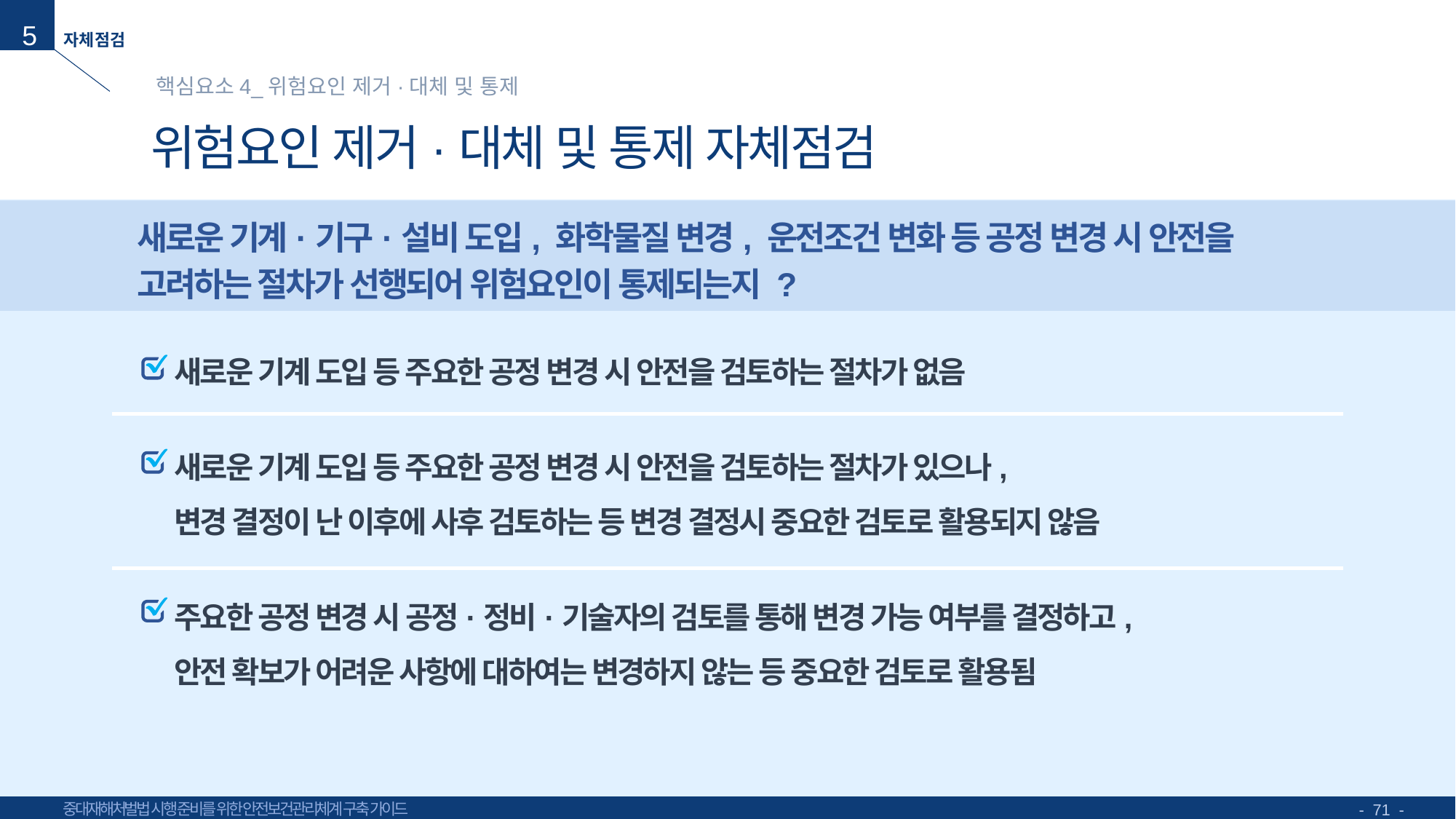

5
핵심요소4_위험요인 제거·대체 및 통제
# 위험요인 제거·대체 및 통제 자체점검

새로운 기계·기구·설비 도입, 화학물질 변경, 운전조건 변화 등 공정 변경 시 안전을
고려하는 절차가 선행되어 위험요인이 통제되는지 ?
새로운 기계 도입 등 주요한 공정 변경 시 안전을 검토하는 절차가 없음
새로운 기계 도입 등 주요한 공정 변경 시 안전을 검토하는 절차가 있으나,
변경 결정이 난 이후에 사후 검토하는 등 변경 결정시 중요한 검토로 활용되지 않음
주요한 공정 변경 시 공정·정비·기술자의 검토를 통해 변경 가능 여부를 결정하고,
안전 확보가 어려운 사항에 대하여는 변경하지 않는 등 중요한 검토로 활용됨

-  71  -